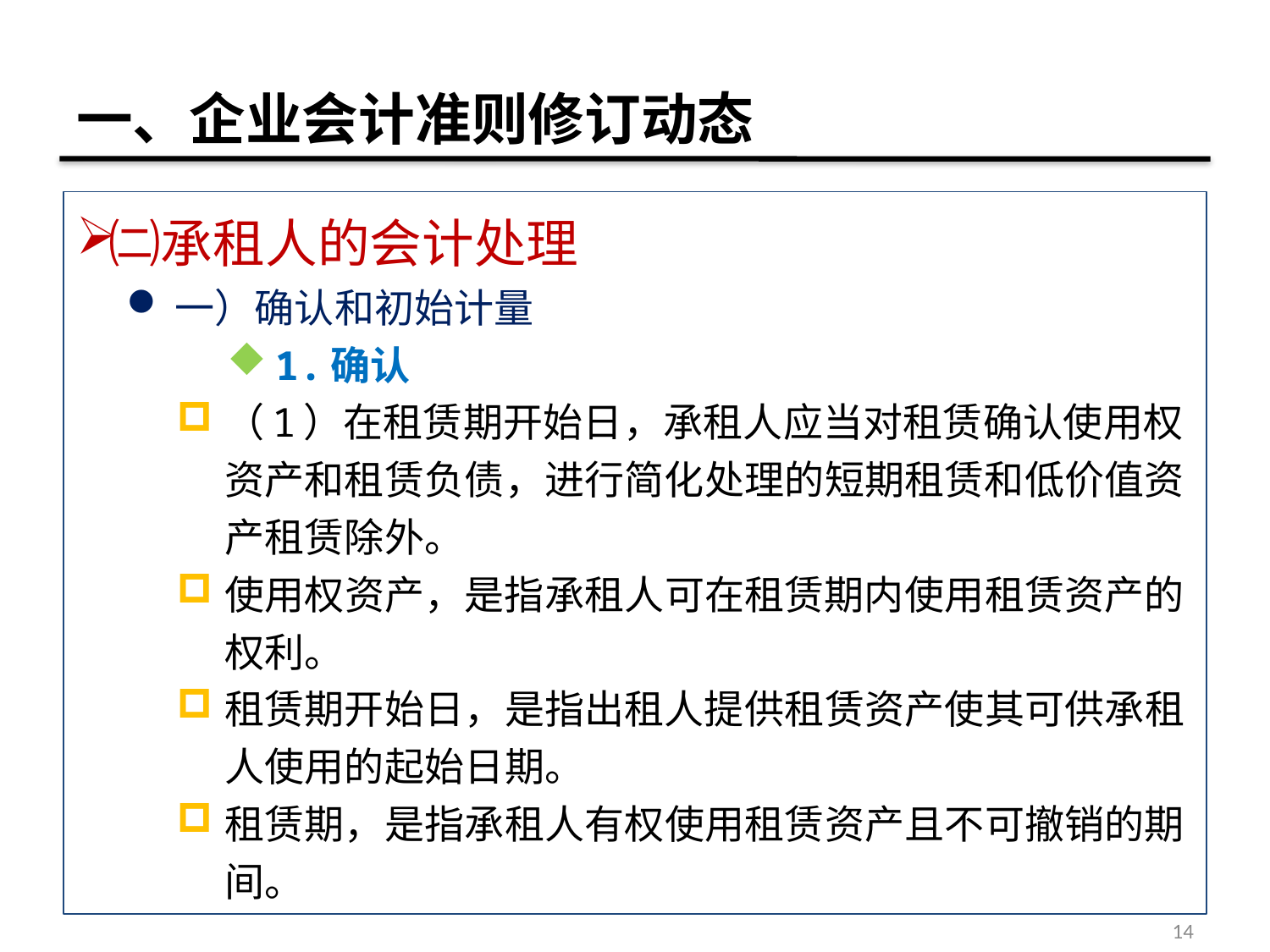

# 一、企业会计准则修订动态
㈡承租人的会计处理
一）确认和初始计量
1.确认
（1）在租赁期开始日，承租人应当对租赁确认使用权资产和租赁负债，进行简化处理的短期租赁和低价值资产租赁除外。
使用权资产，是指承租人可在租赁期内使用租赁资产的权利。
租赁期开始日，是指出租人提供租赁资产使其可供承租人使用的起始日期。
租赁期，是指承租人有权使用租赁资产且不可撤销的期间。

14